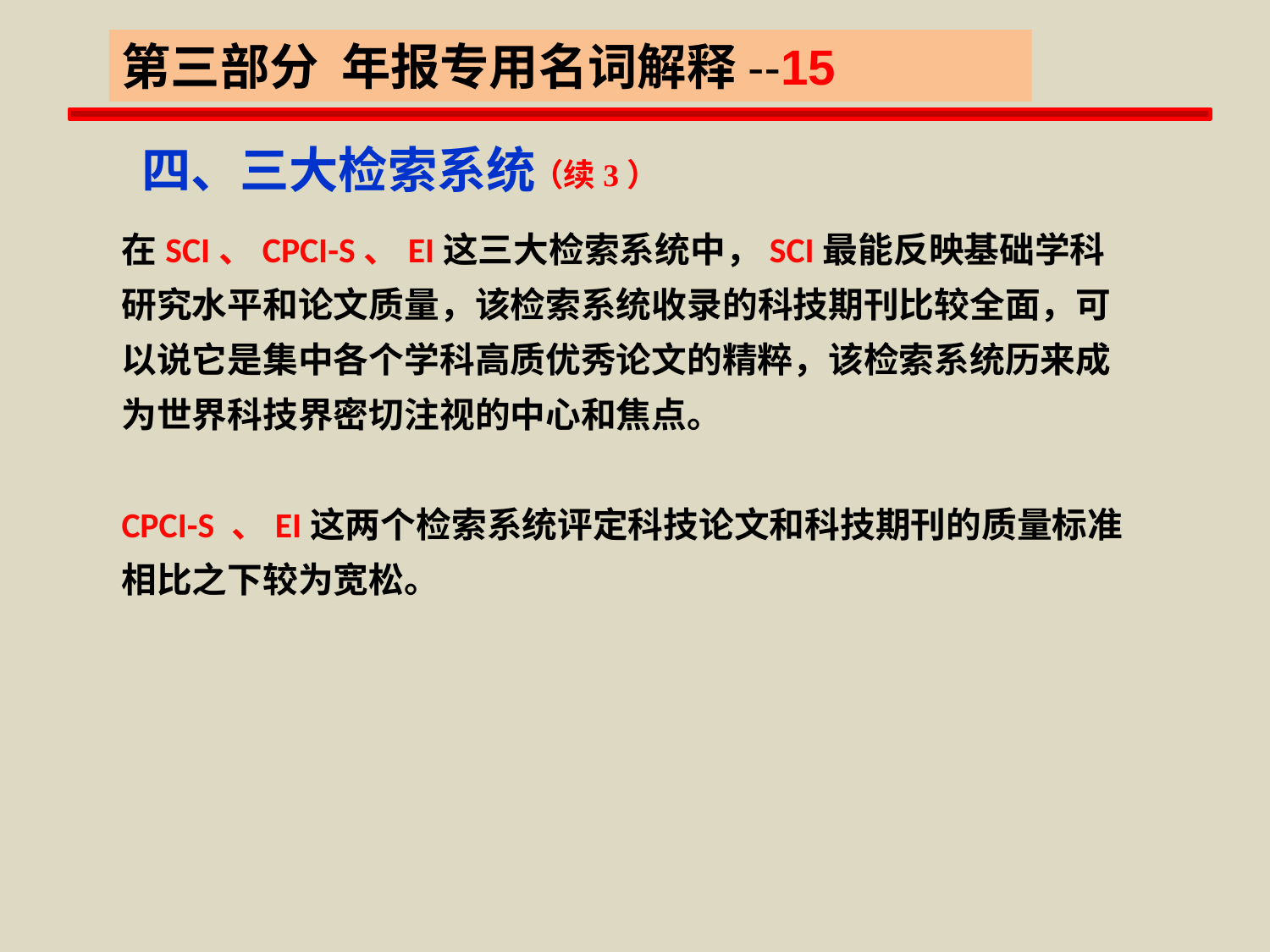

第三部分  年报专用名词解释--15

四、三大检索系统
（续3）
在SCI、CPCI-S、EI这三大检索系统中，SCI最能反映基础学科研究水平和论文质量，该检索系统收录的科技期刊比较全面，可以说它是集中各个学科高质优秀论文的精粹，该检索系统历来成为世界科技界密切注视的中心和焦点。

CPCI-S 、EI这两个检索系统评定科技论文和科技期刊的质量标准相比之下较为宽松。